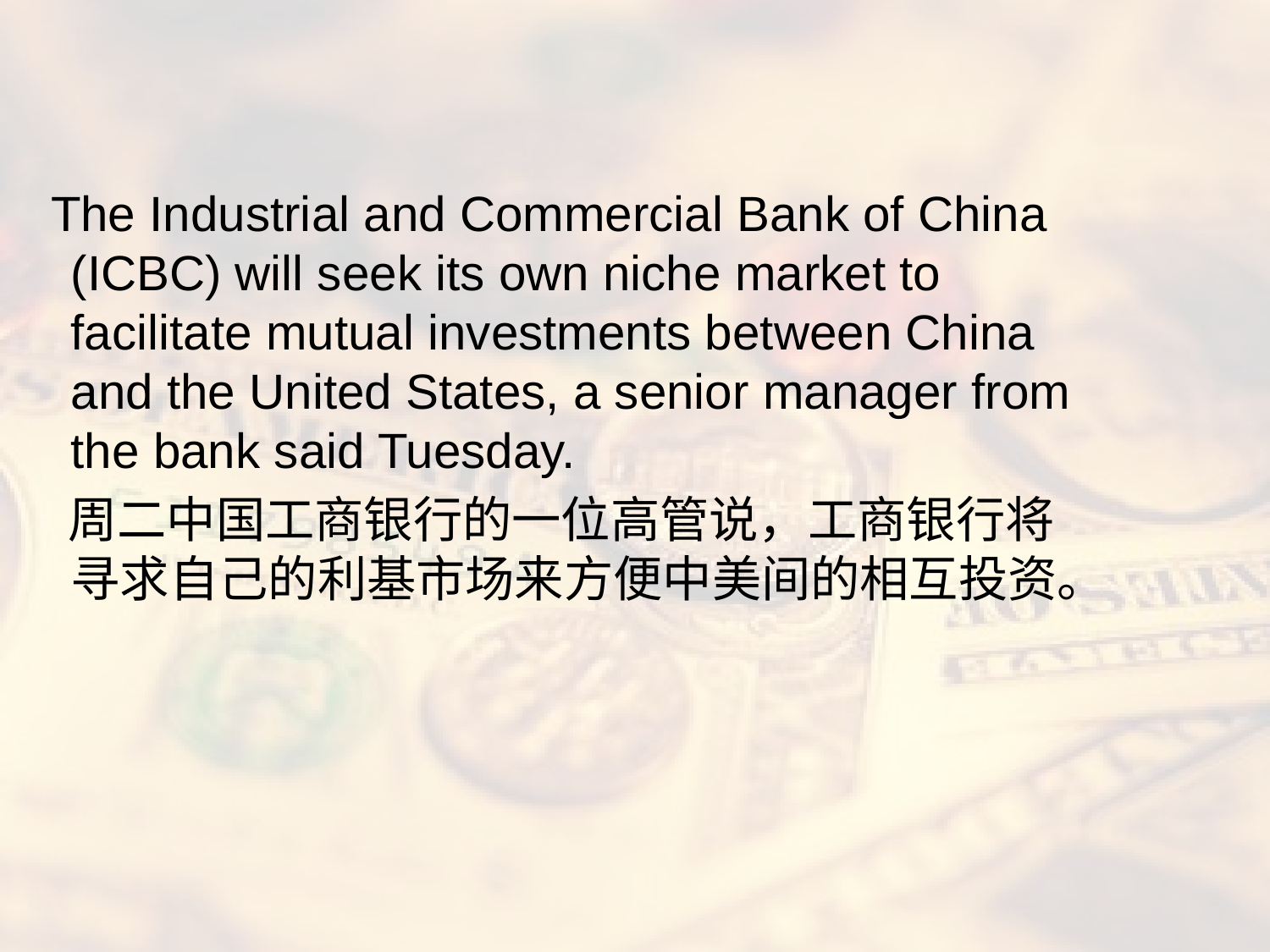

#
  The Industrial and Commercial Bank of China (ICBC) will seek its own niche market to facilitate mutual investments between China and the United States, a senior manager from the bank said Tuesday.
   周二中国工商银行的一位高管说，工商银行将寻求自己的利基市场来方便中美间的相互投资。